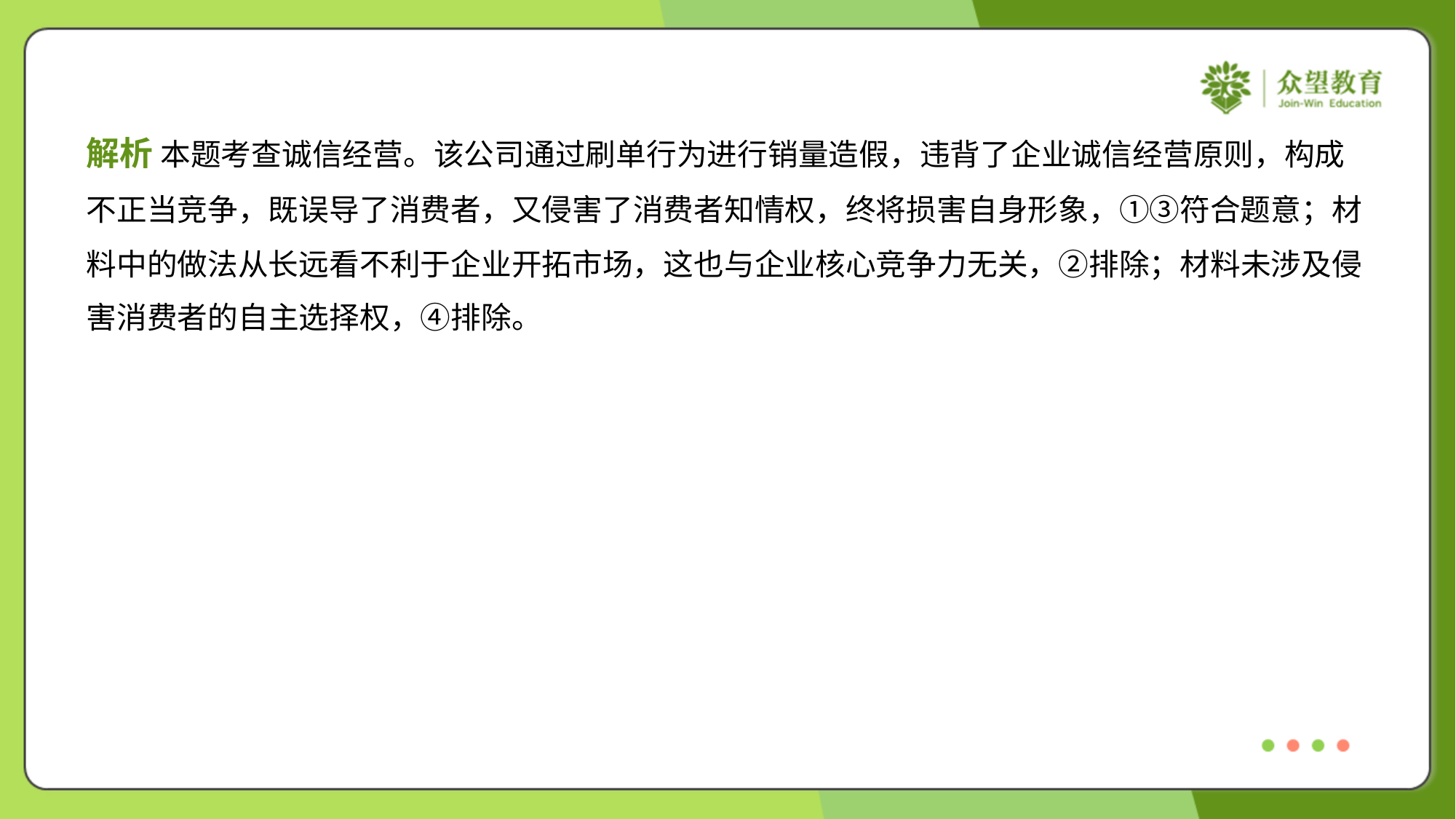

解析 本题考查诚信经营。该公司通过刷单行为进行销量造假，违背了企业诚信经营原则，构成
不正当竞争，既误导了消费者，又侵害了消费者知情权，终将损害自身形象，①③符合题意；材
料中的做法从长远看不利于企业开拓市场，这也与企业核心竞争力无关，②排除；材料未涉及侵
害消费者的自主选择权，④排除。